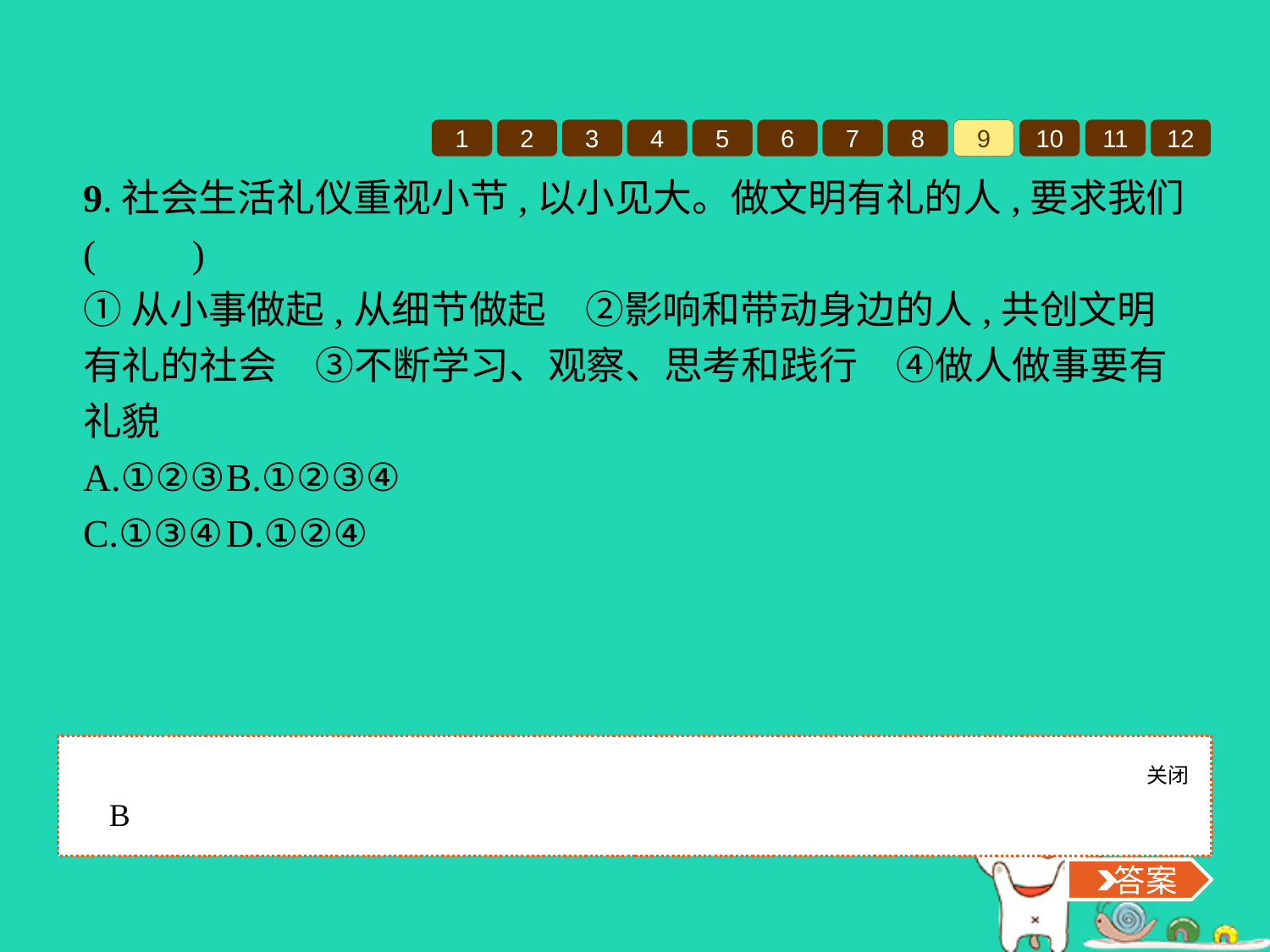

1
2
3
4
5
6
7
8
9
10
11
12
9.社会生活礼仪重视小节,以小见大。做文明有礼的人,要求我们(　　)
①从小事做起,从细节做起　②影响和带动身边的人,共创文明有礼的社会　③不断学习、观察、思考和践行　④做人做事要有礼貌
A.①②③	B.①②③④
C.①③④	D.①②④

关闭
  答案

B
  答案